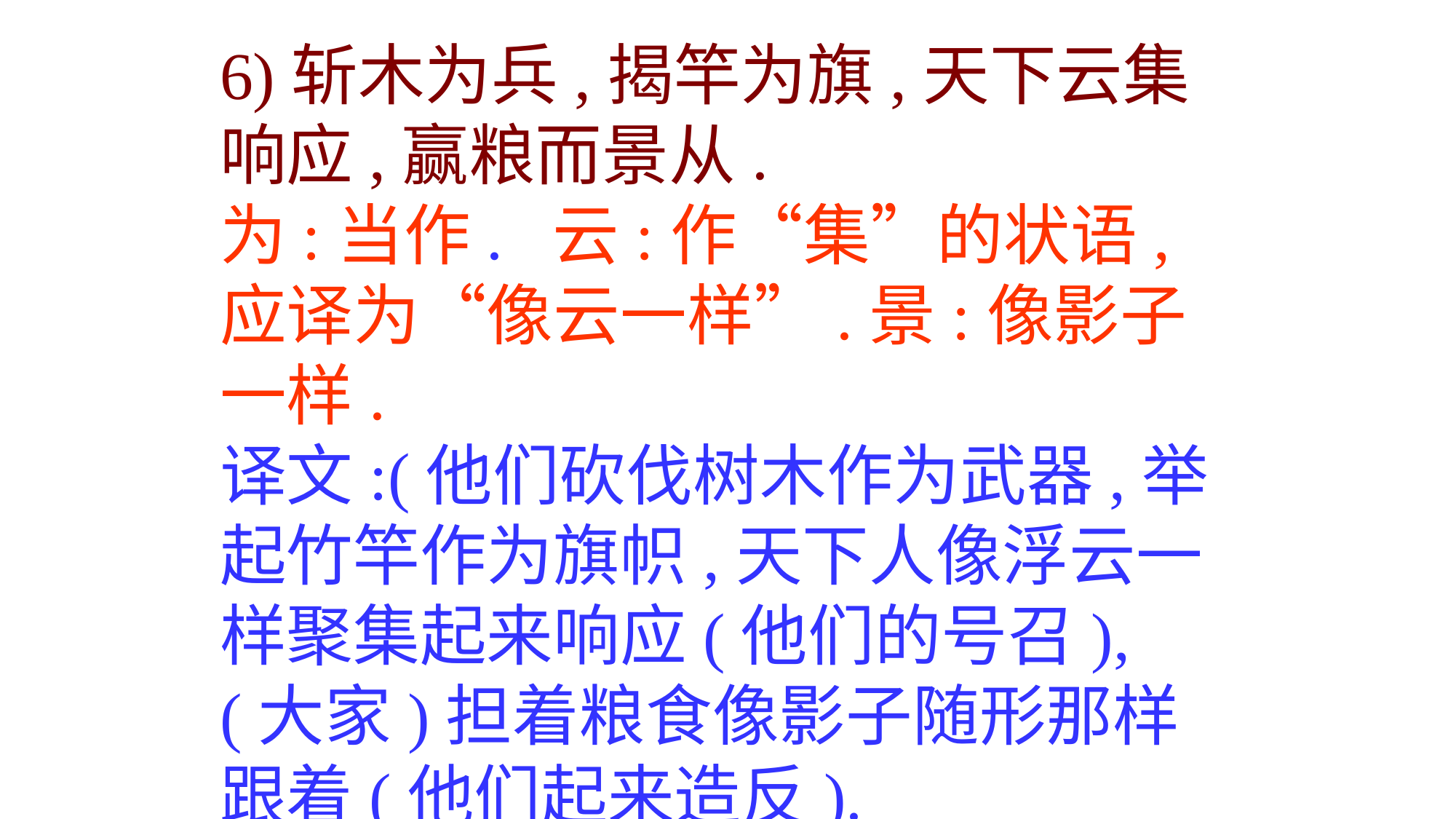

6)斩木为兵,揭竿为旗,天下云集响应,赢粮而景从.
为:当作.  云:作“集”的状语,应译为“像云一样”.景:像影子一样.
译文:(他们砍伐树木作为武器,举起竹竿作为旗帜,天下人像浮云一样聚集起来响应(他们的号召),(大家)担着粮食像影子随形那样跟着(他们起来造反).